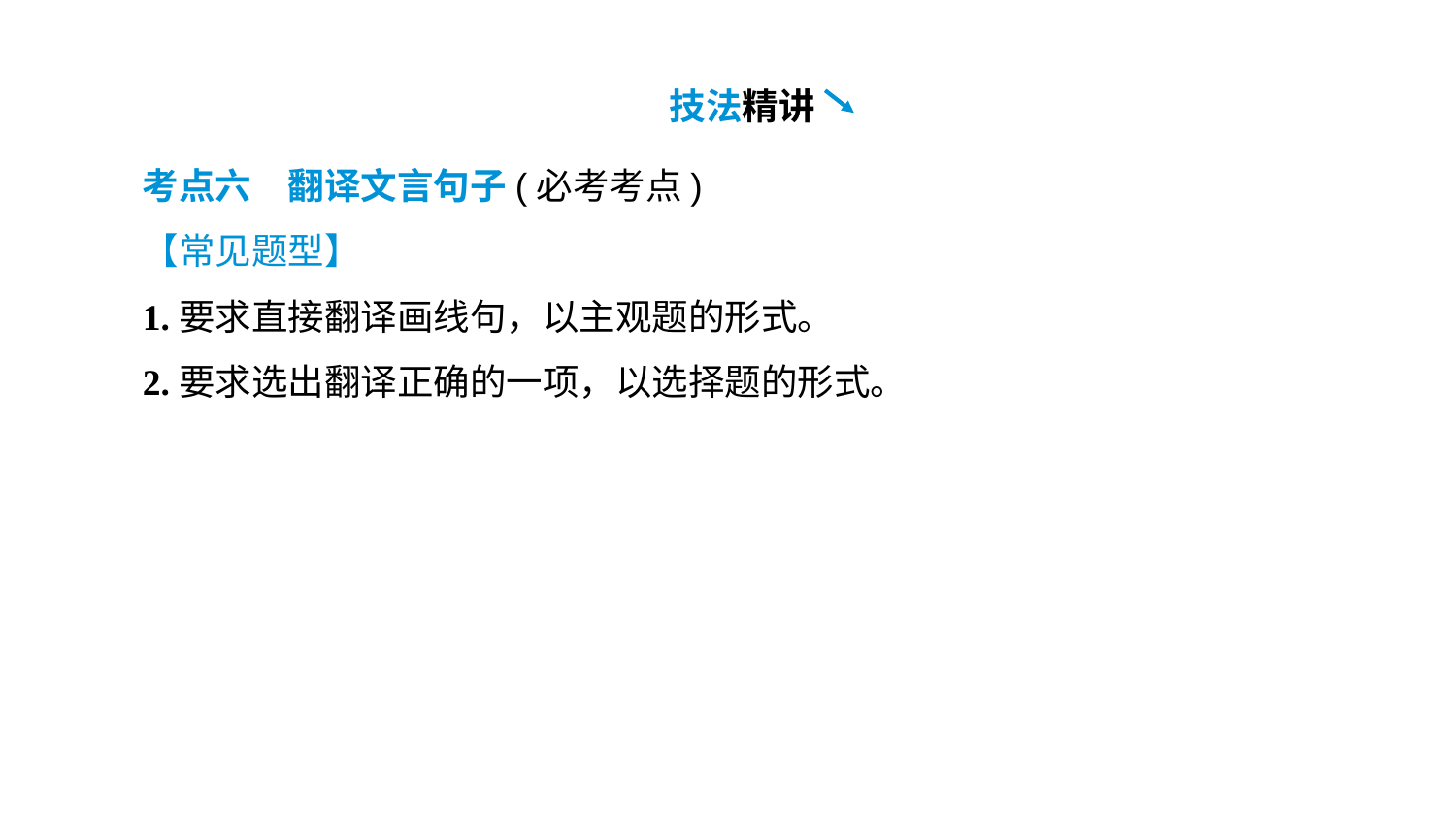

技法精讲
考点六　翻译文言句子(必考考点)
【常见题型】
1.要求直接翻译画线句，以主观题的形式。
2.要求选出翻译正确的一项，以选择题的形式。